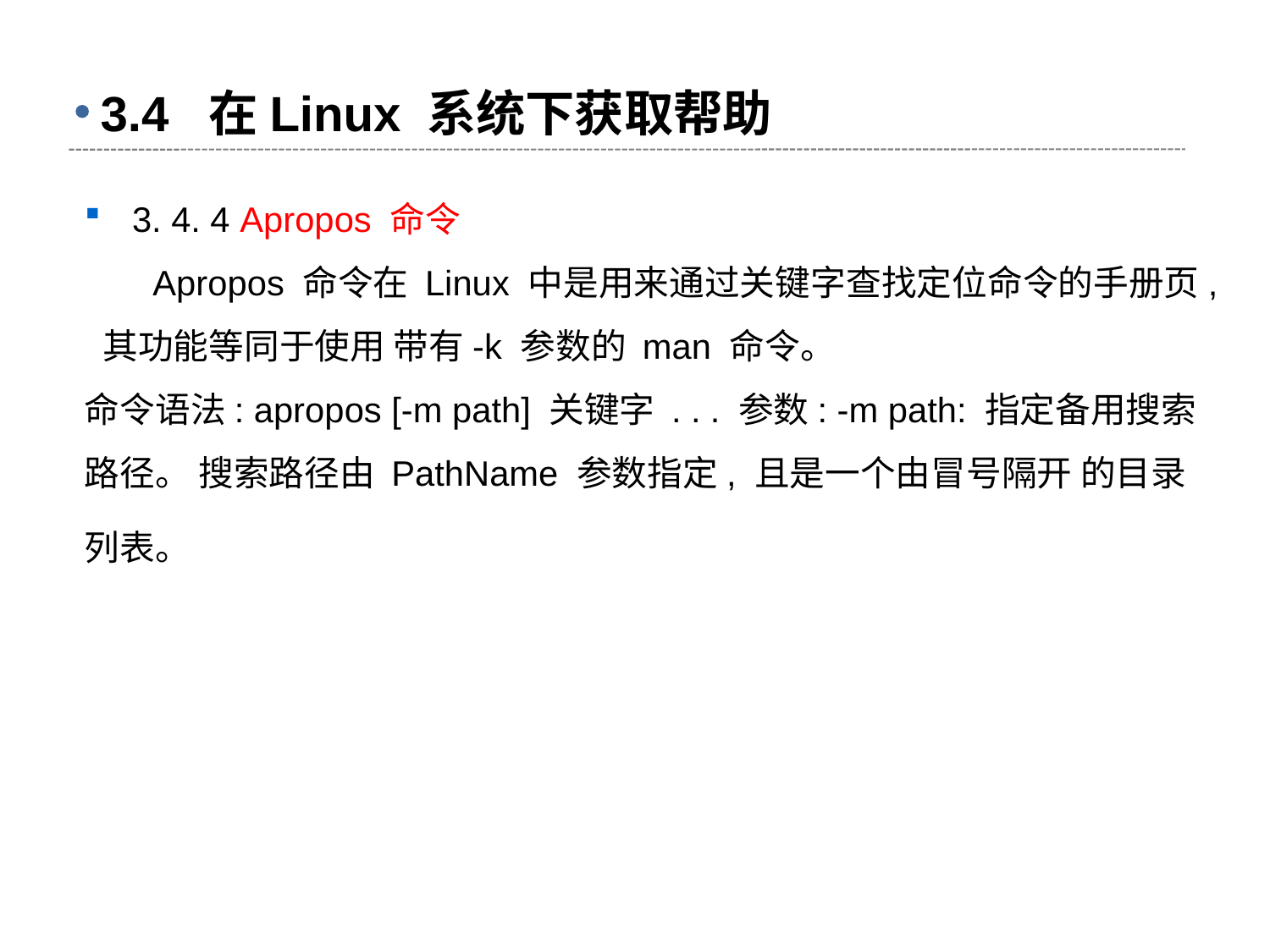

# 3.4  在Linux 系统下获取帮助
3. 4. 4 Apropos 命令
       Apropos 命令在 Linux 中是用来通过关键字查找定位命令的手册页, 其功能等同于使用 带有-k 参数的 man 命令。
命令语法: apropos [-m path] 关键字 . . . 参数: -m path: 指定备用搜索路径。 搜索路径由 PathName 参数指定, 且是一个由冒号隔开 的目录列表。